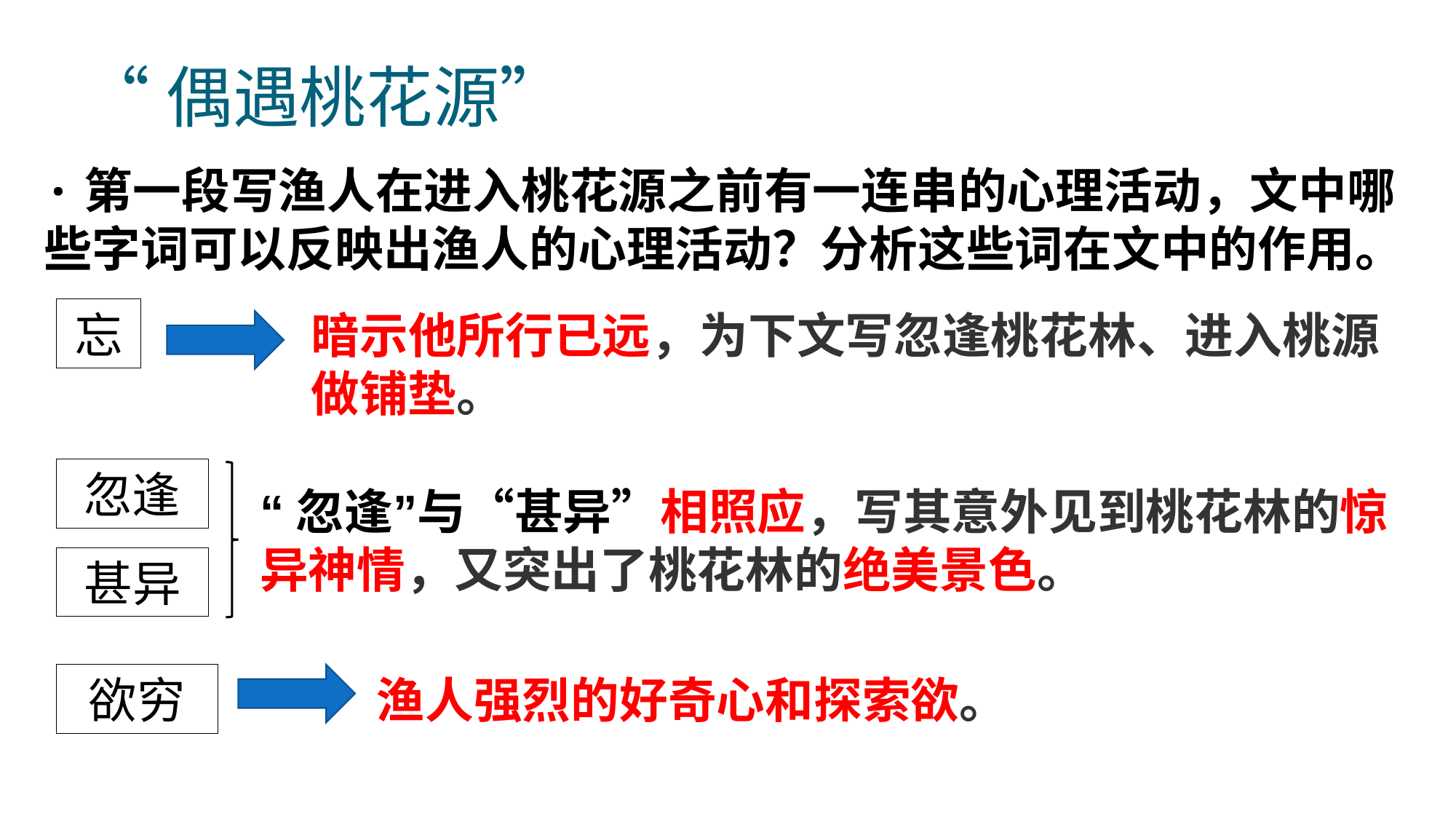

# “偶遇桃花源”
·第一段写渔人在进入桃花源之前有一连串的心理活动，文中哪些字词可以反映出渔人的心理活动？分析这些词在文中的作用。
忘
暗示他所行已远，为下文写忽逢桃花林、进入桃源做铺垫。

忽逢

“忽逢”与“甚异”相照应，写其意外见到桃花林的惊异神情，又突出了桃花林的绝美景色。
甚异
欲穷

渔人强烈的好奇心和探索欲。